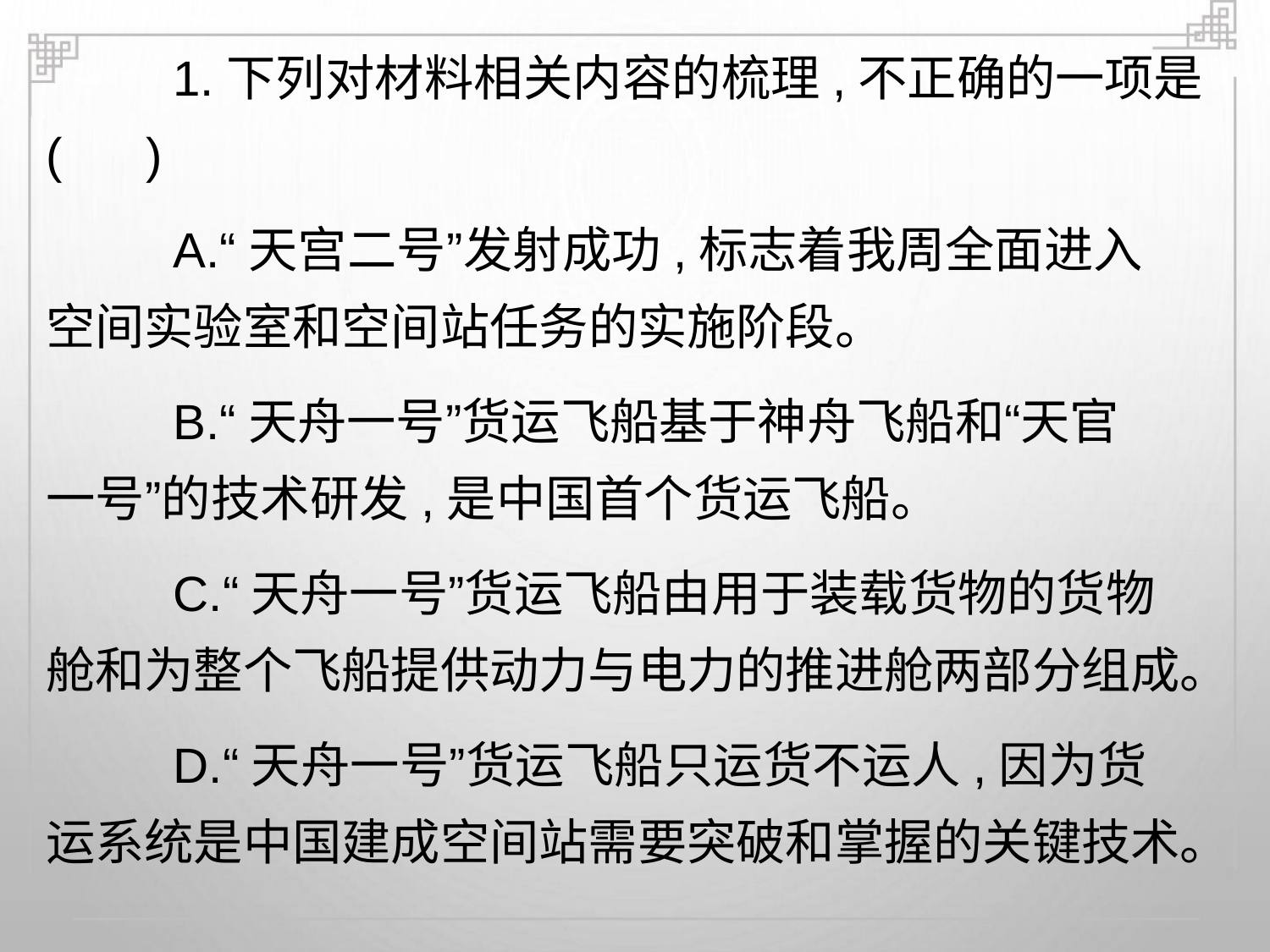

1.下列对材料相关内容的梳理,不正确的一项是
A.“天宫二号”发射成功,标志着我周全面进入
(  )
空间实验室和空间站任务的实施阶段。
B.“天舟一号”货运飞船基于神舟飞船和“天官
一号”的技术研发,是中国首个货运飞船。
C.“天舟一号”货运飞船由用于装载货物的货物
舱和为整个飞船提供动力与电力的推进舱两部分组成。
D.“天舟一号”货运飞船只运货不运人,因为货
运系统是中国建成空间站需要突破和掌握的关键技术。